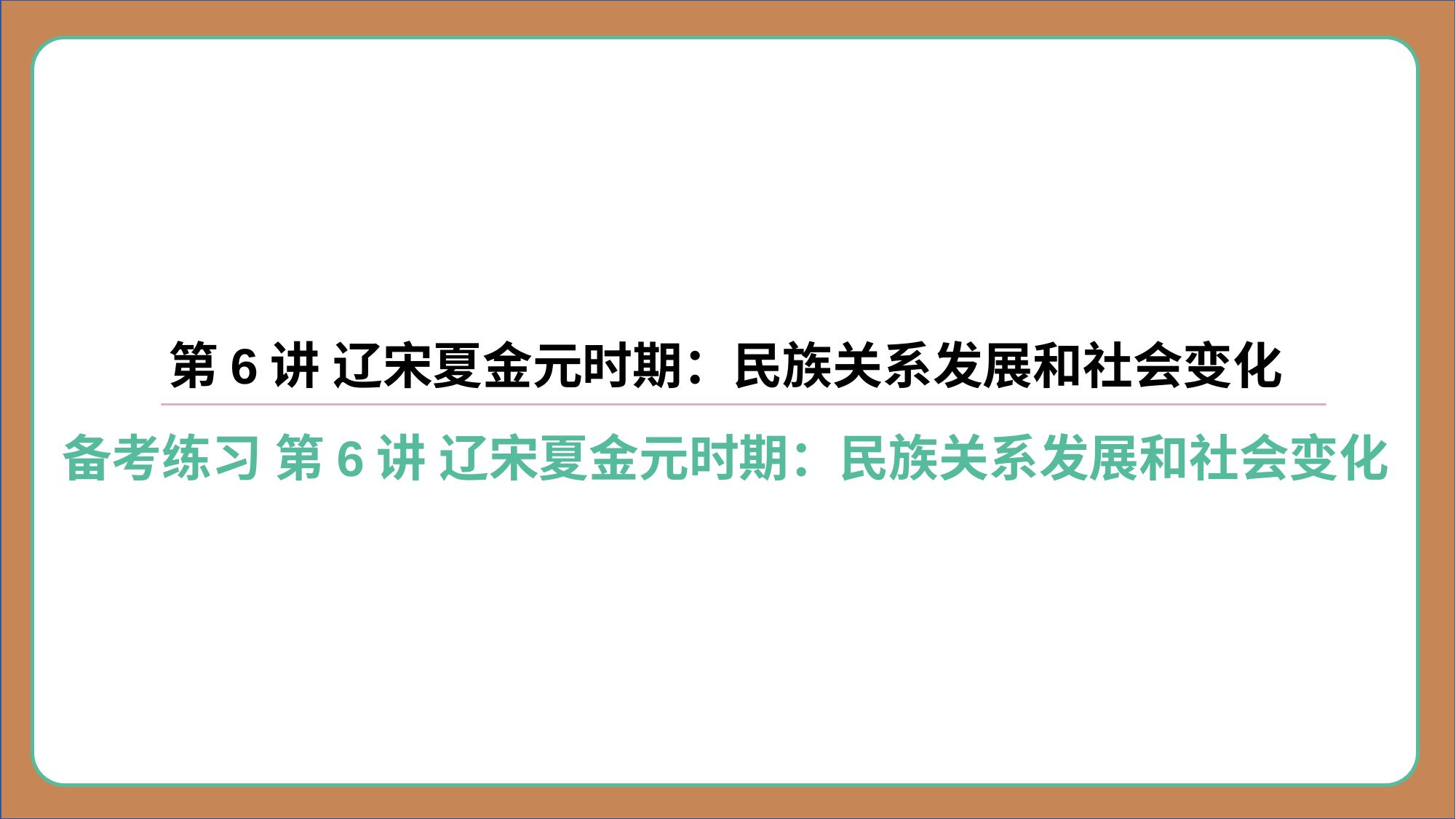

第6讲 辽宋夏金元时期：民族关系发展和社会变化
备考练习 第6讲 辽宋夏金元时期：民族关系发展和社会变化